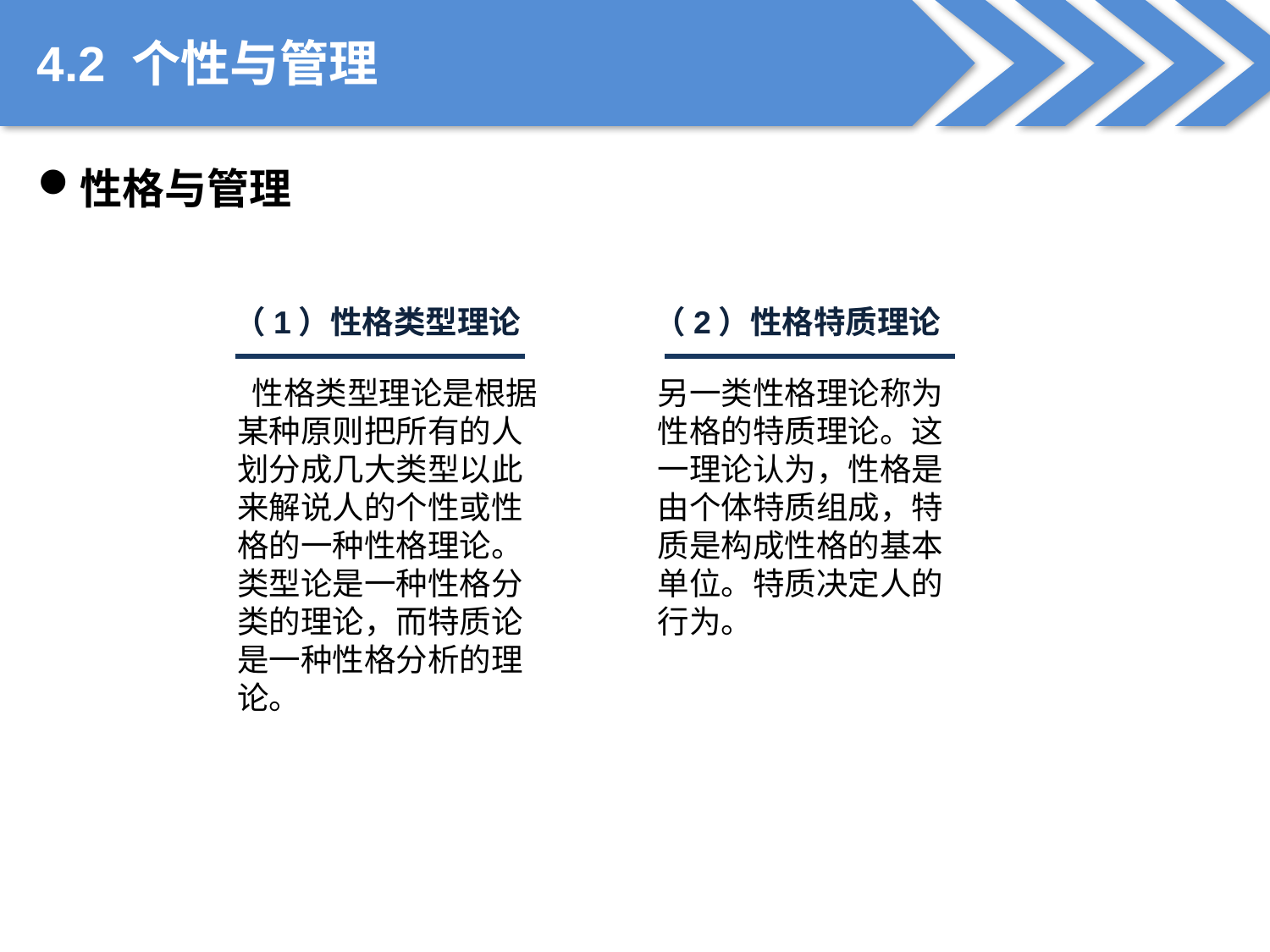

4.2 个性与管理
性格与管理
（1）性格类型理论
（2）性格特质理论
 性格类型理论是根据某种原则把所有的人划分成几大类型以此来解说人的个性或性格的一种性格理论。类型论是一种性格分类的理论，而特质论是一种性格分析的理论。
另一类性格理论称为性格的特质理论。这一理论认为，性格是由个体特质组成，特质是构成性格的基本单位。特质决定人的行为。